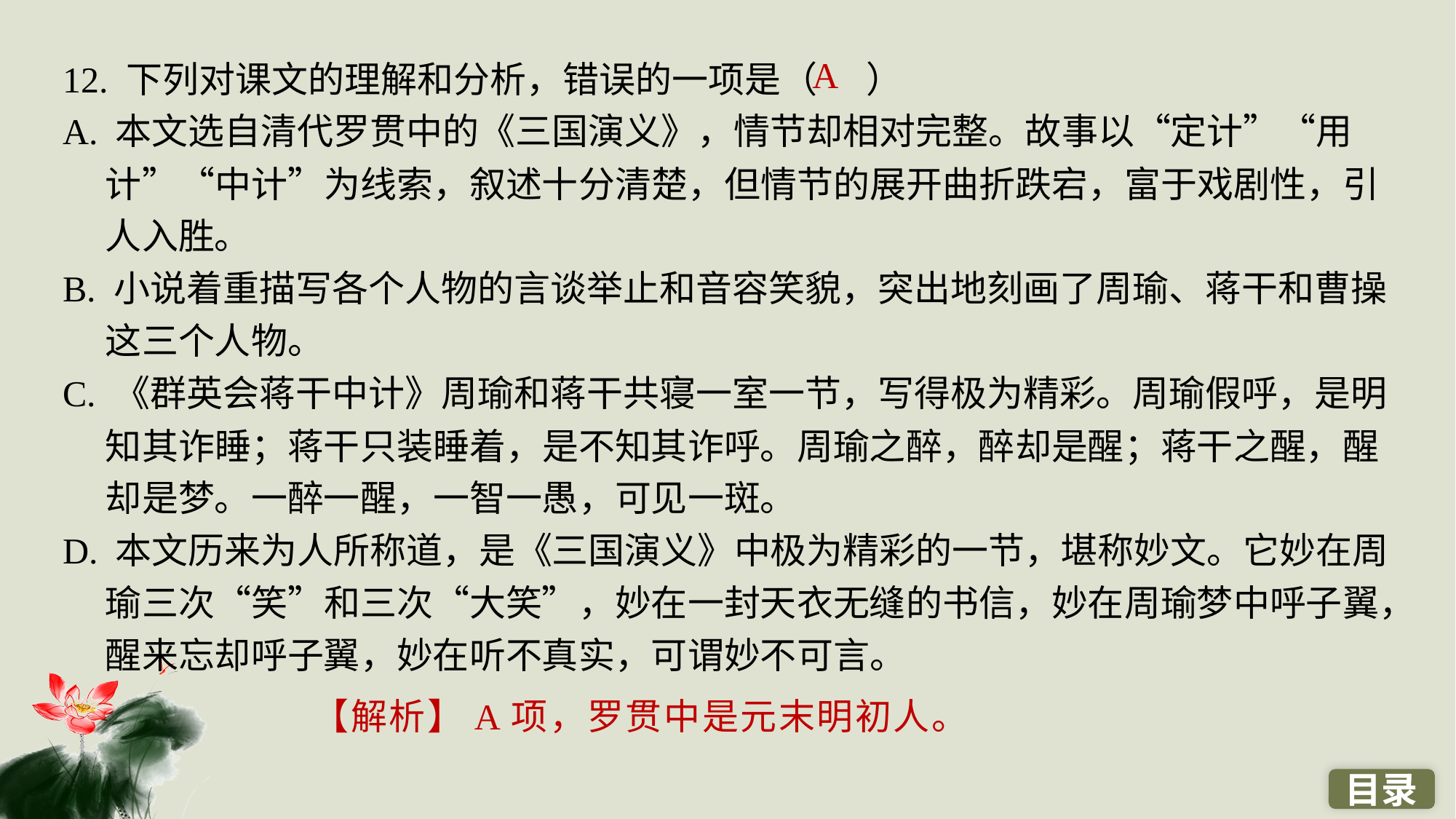

12. 下列对课文的理解和分析，错误的一项是（      ）
A. 本文选自清代罗贯中的《三国演义》，情节却相对完整。故事以“定计”“用计”“中计”为线索，叙述十分清楚，但情节的展开曲折跌宕，富于戏剧性，引人入胜。
B. 小说着重描写各个人物的言谈举止和音容笑貌，突出地刻画了周瑜、蒋干和曹操这三个人物。
C. 《群英会蒋干中计》周瑜和蒋干共寝一室一节，写得极为精彩。周瑜假呼，是明知其诈睡；蒋干只装睡着，是不知其诈呼。周瑜之醉，醉却是醒；蒋干之醒，醒却是梦。一醉一醒，一智一愚，可见一斑。
D. 本文历来为人所称道，是《三国演义》中极为精彩的一节，堪称妙文。它妙在周瑜三次“笑”和三次“大笑”，妙在一封天衣无缝的书信，妙在周瑜梦中呼子翼，醒来忘却呼子翼，妙在听不真实，可谓妙不可言。
A
【解析】A项，罗贯中是元末明初人。